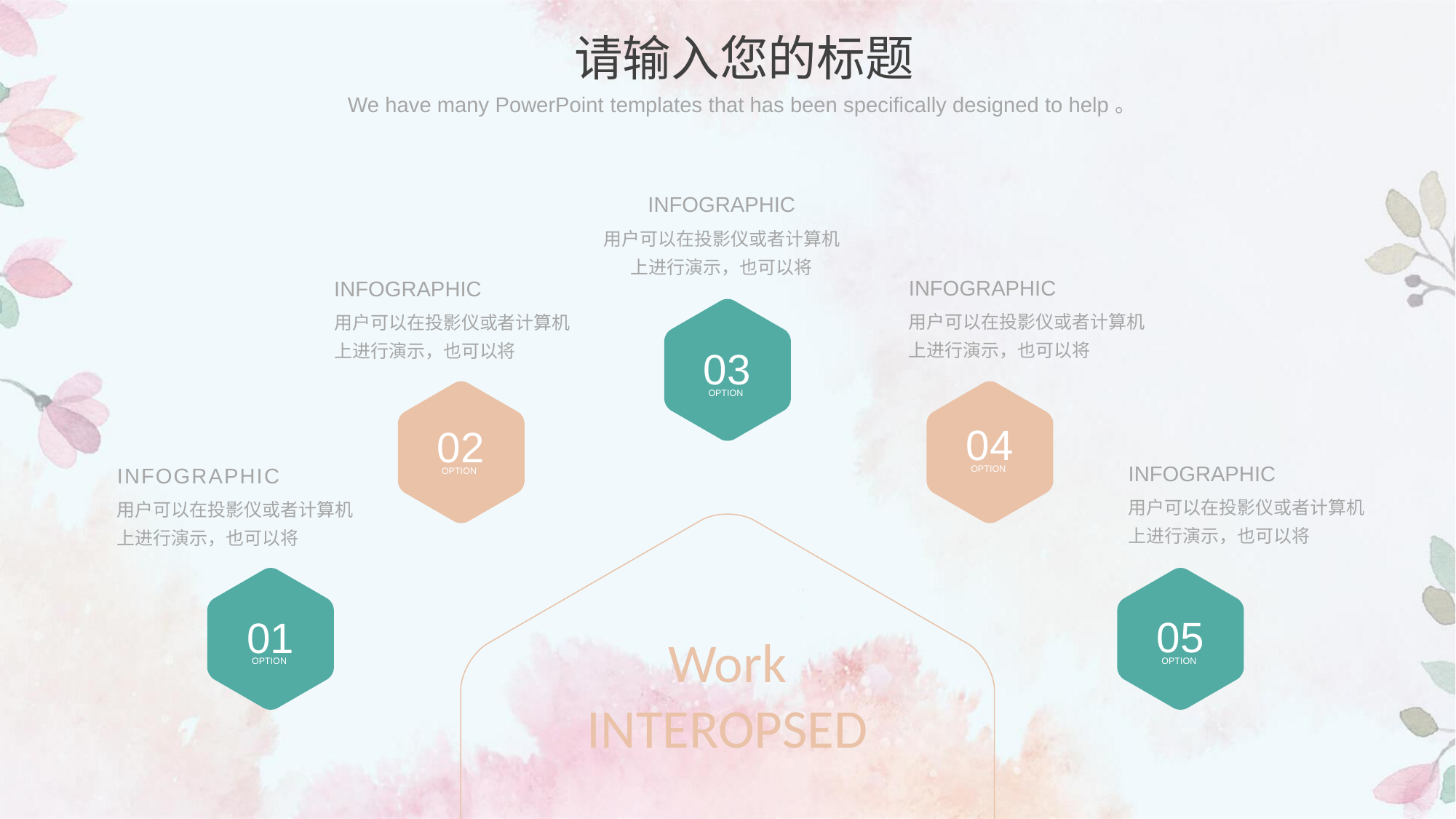

请输入您的标题
We have many PowerPoint templates that has been specifically designed to help。
INFOGRAPHIC
用户可以在投影仪或者计算机上进行演示，也可以将
INFOGRAPHIC
用户可以在投影仪或者计算机上进行演示，也可以将
INFOGRAPHIC
用户可以在投影仪或者计算机上进行演示，也可以将

03
OPTION

04
OPTION
02
OPTION
INFOGRAPHIC
用户可以在投影仪或者计算机上进行演示，也可以将
INFOGRAPHIC
用户可以在投影仪或者计算机上进行演示，也可以将

05
OPTION
01
OPTION
Work
INTEROPSED